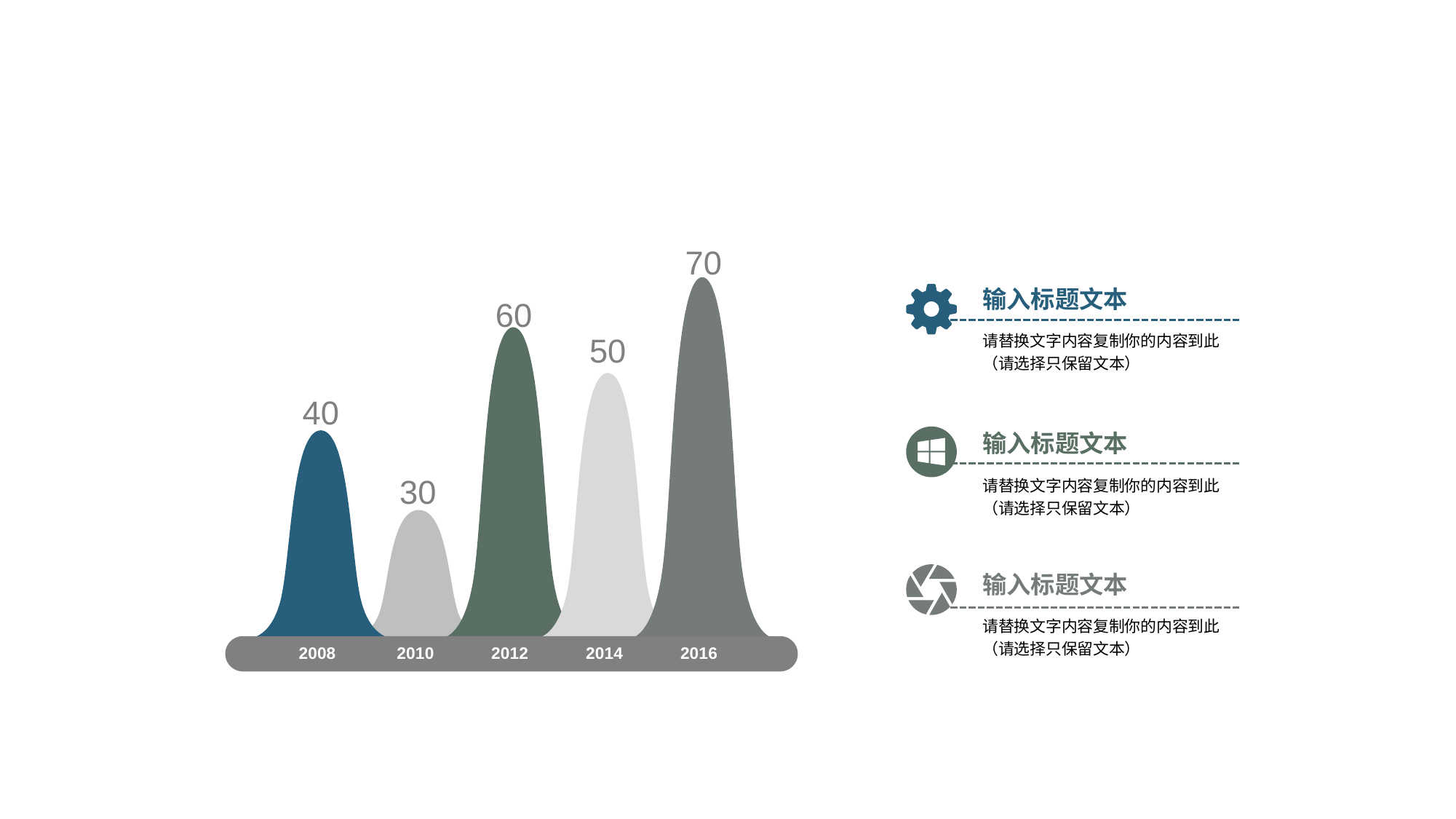

70
输入标题文本
请替换文字内容复制你的内容到此
（请选择只保留文本）

60

50

40
输入标题文本
请替换文字内容复制你的内容到此
（请选择只保留文本）

30

输入标题文本
请替换文字内容复制你的内容到此
（请选择只保留文本）

2008
2010
2012
2014
2016